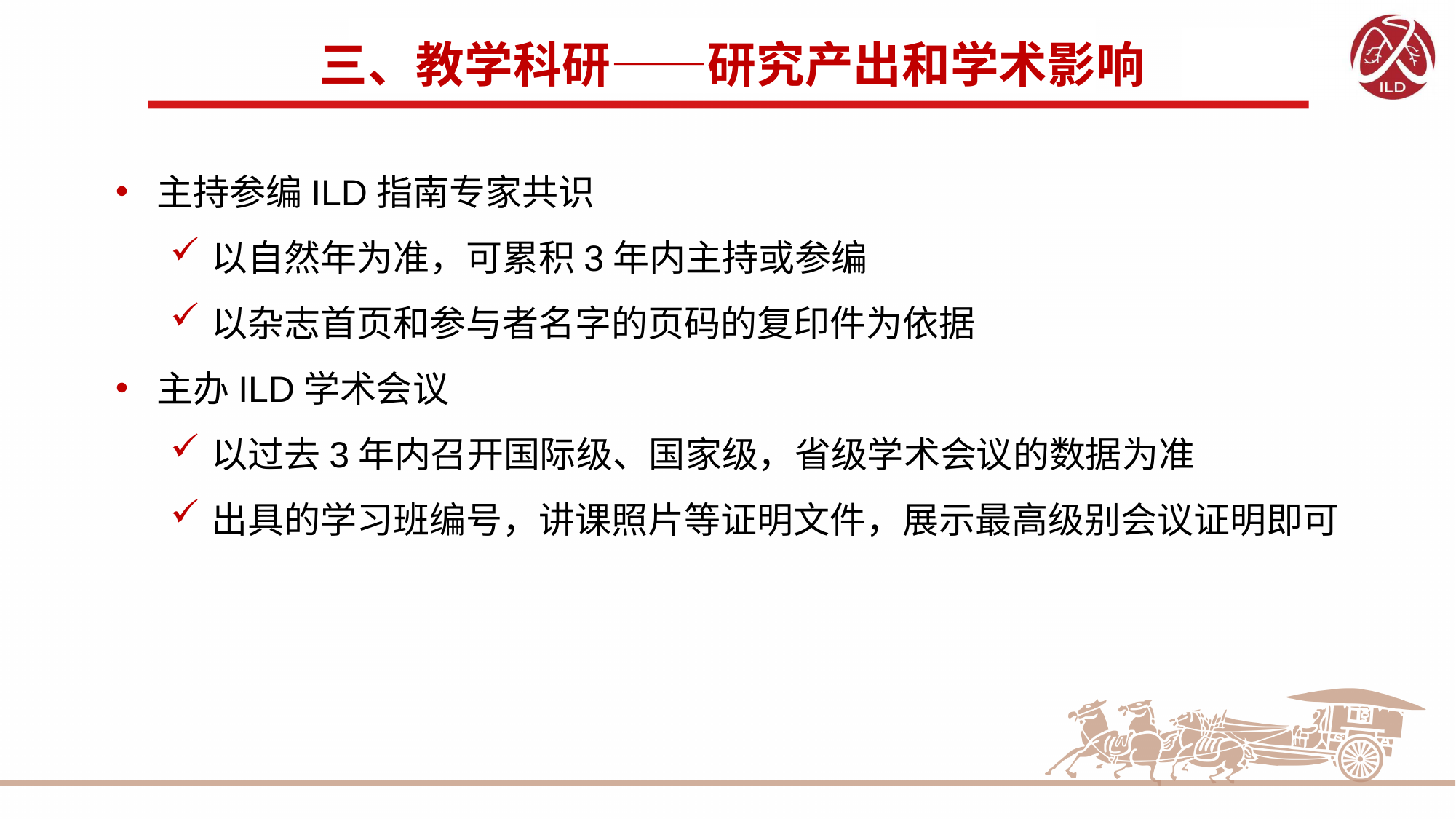

# 三、教学科研——研究产出和学术影响
主持参编ILD指南专家共识
以自然年为准，可累积3年内主持或参编
以杂志首页和参与者名字的页码的复印件为依据
主办ILD学术会议
以过去3年内召开国际级、国家级，省级学术会议的数据为准
出具的学习班编号，讲课照片等证明文件，展示最高级别会议证明即可